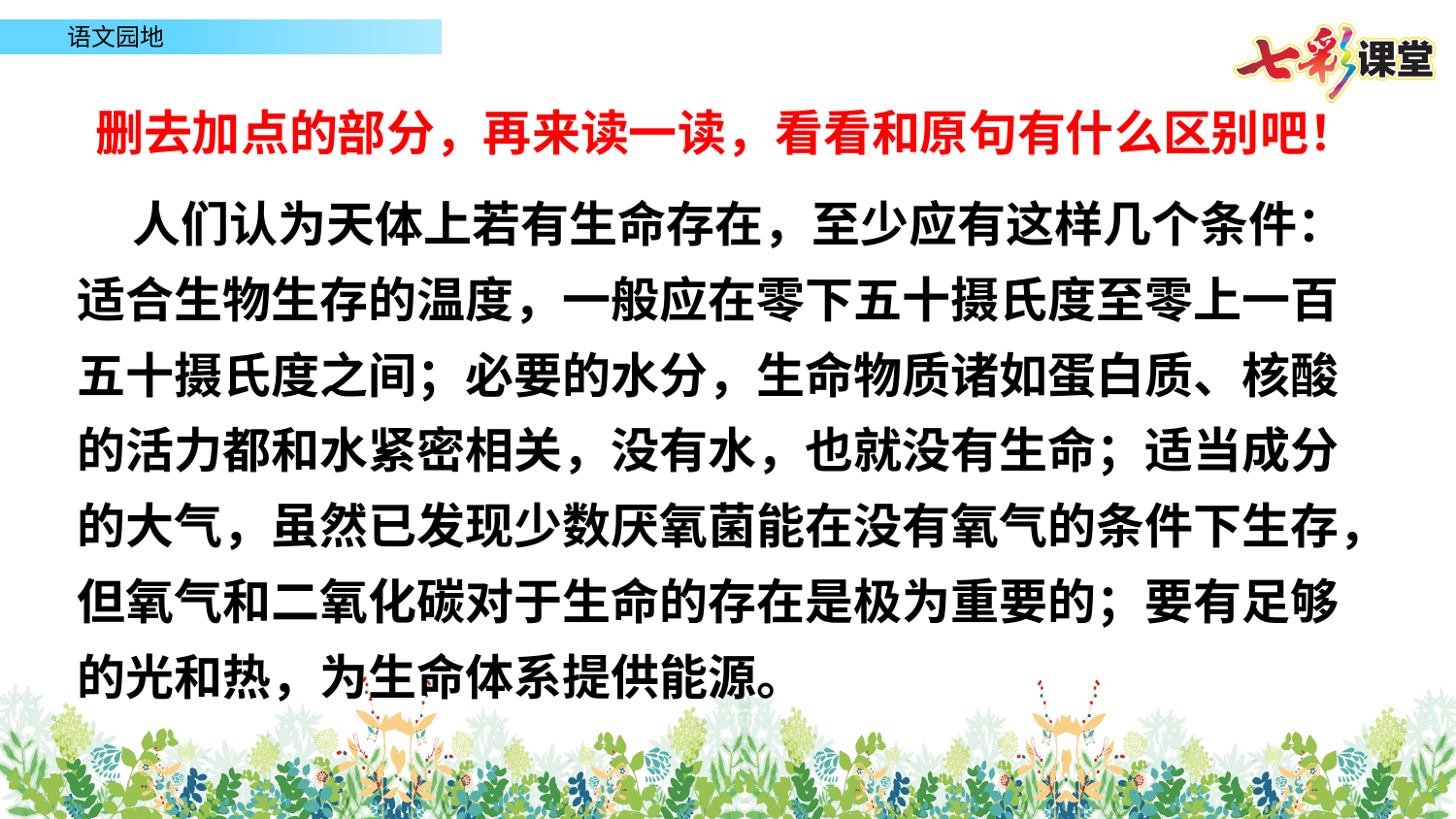

删去加点的部分，再来读一读，看看和原句有什么区别吧！
    人们认为天体上若有生命存在，至少应有这样几个条件：适合生物生存的温度，一般应在零下五十摄氏度至零上一百五十摄氏度之间；必要的水分，生命物质诸如蛋白质、核酸的活力都和水紧密相关，没有水，也就没有生命；适当成分的大气，虽然已发现少数厌氧菌能在没有氧气的条件下生存，但氧气和二氧化碳对于生命的存在是极为重要的；要有足够的光和热，为生命体系提供能源。